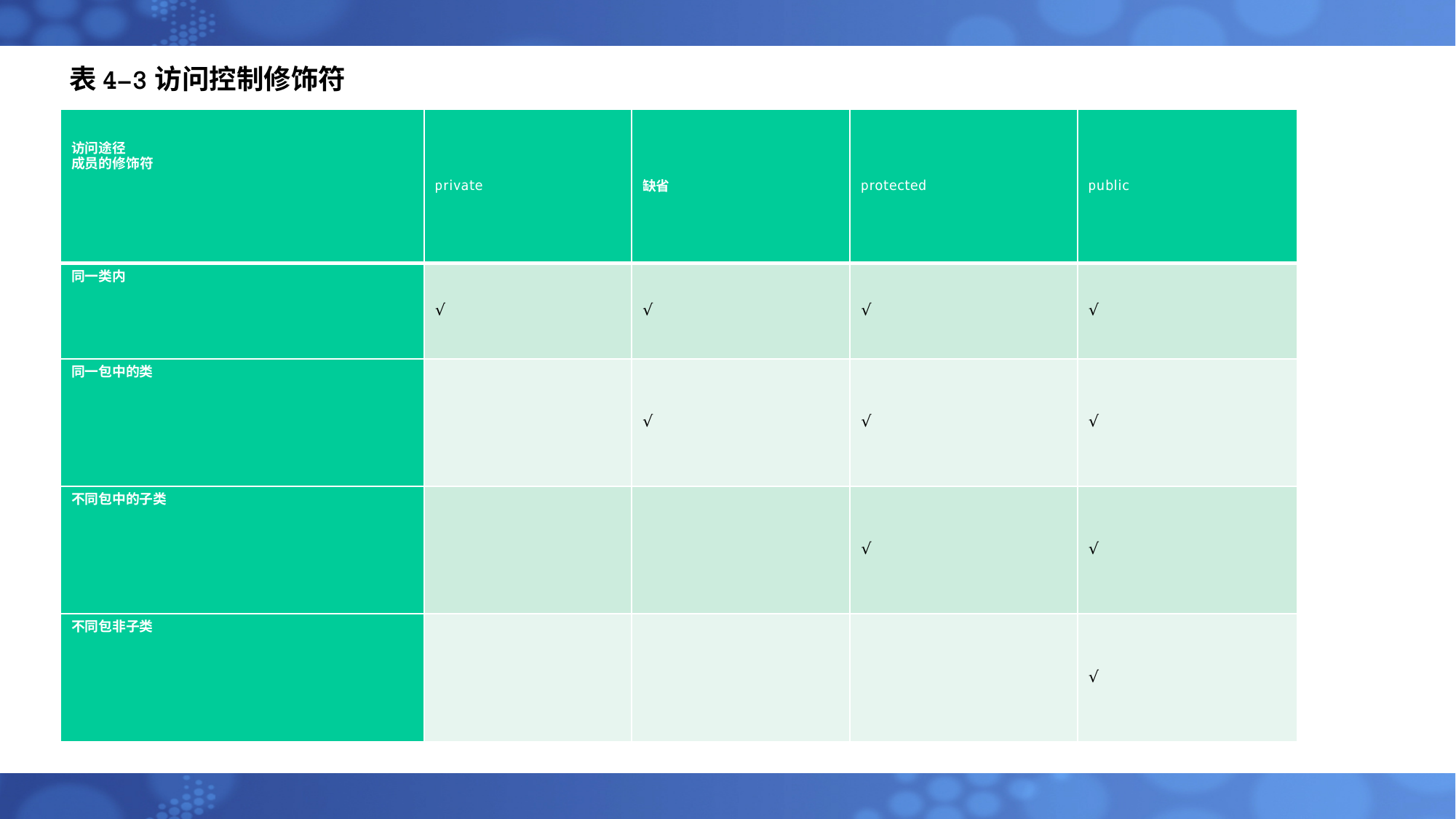

# 表4-3访问控制修饰符
| 访问途径 成员的修饰符 | private | 缺省 | protected | public |
| --- | --- | --- | --- | --- |
| 同一类内 | √ | √ | √ | √ |
| 同一包中的类 |  | √ | √ | √ |
| 不同包中的子类 |  |  | √ | √ |
| 不同包非子类 |  |  |  | √ |